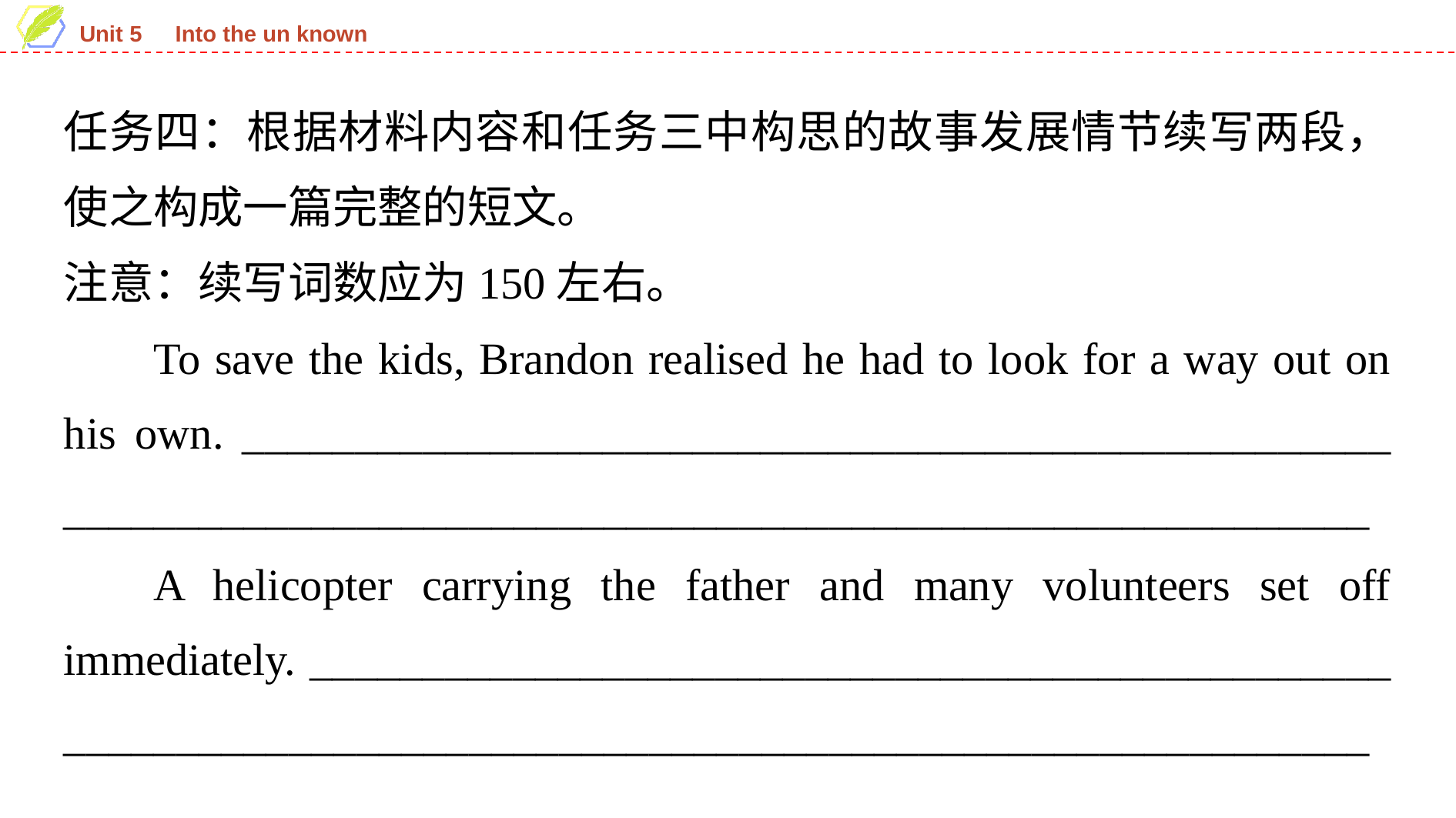

任务四：根据材料内容和任务三中构思的故事发展情节续写两段，使之构成一篇完整的短文。
注意：续写词数应为150左右。
To save the kids, Brandon realised he had to look for a way out on his own. ___________________________________________________ __________________________________________________________
A helicopter carrying the father and many volunteers set off immediately. ________________________________________________ ___________________________________________________________